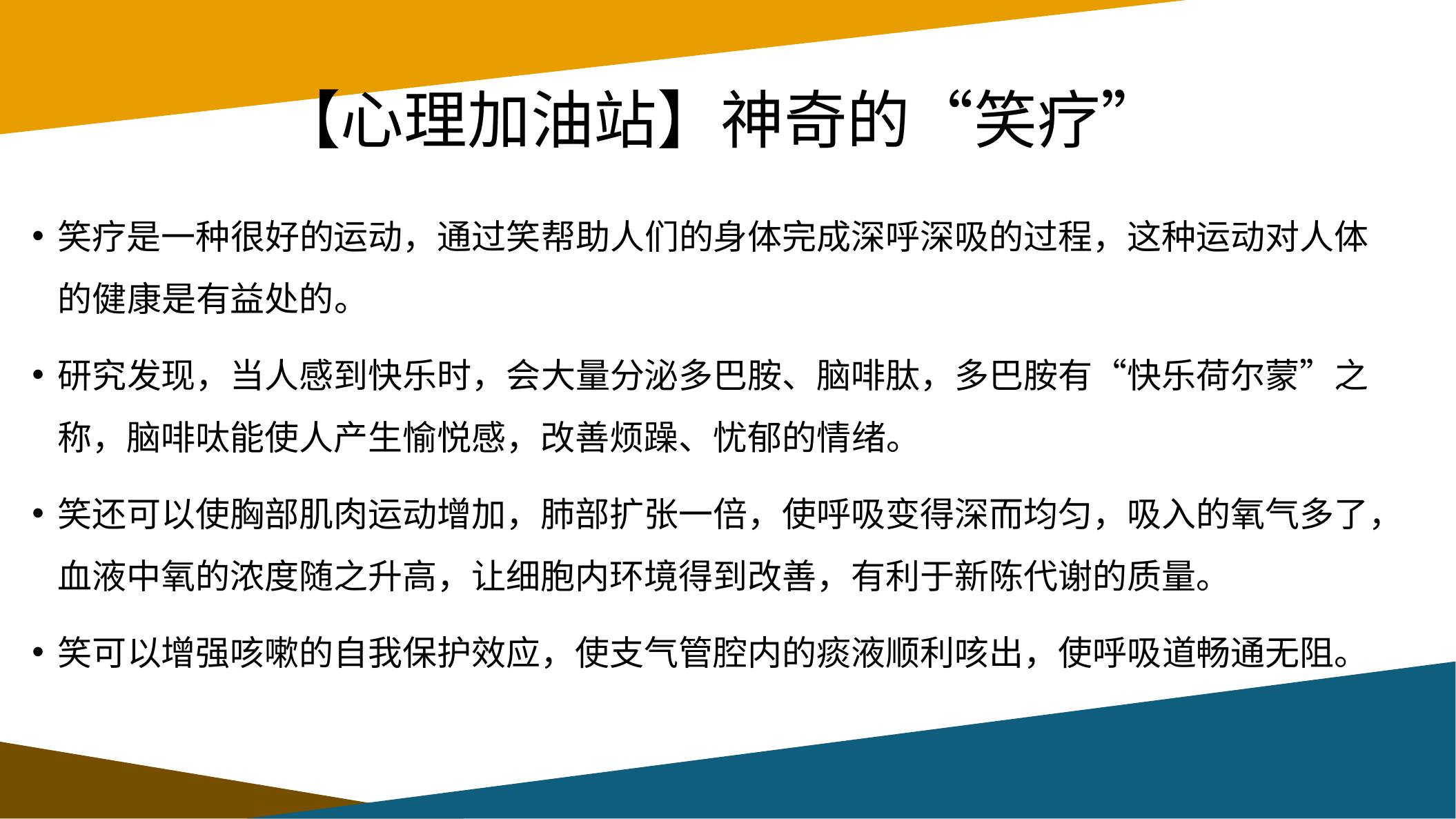

# 【心理加油站】神奇的“笑疗”
笑疗是一种很好的运动，通过笑帮助人们的身体完成深呼深吸的过程，这种运动对人体的健康是有益处的。
研究发现，当人感到快乐时，会大量分泌多巴胺、脑啡肽，多巴胺有“快乐荷尔蒙”之称，脑啡呔能使人产生愉悦感，改善烦躁、忧郁的情绪。
笑还可以使胸部肌肉运动增加，肺部扩张一倍，使呼吸变得深而均匀，吸入的氧气多了，血液中氧的浓度随之升高，让细胞内环境得到改善，有利于新陈代谢的质量。
笑可以增强咳嗽的自我保护效应，使支气管腔内的痰液顺利咳出，使呼吸道畅通无阻。